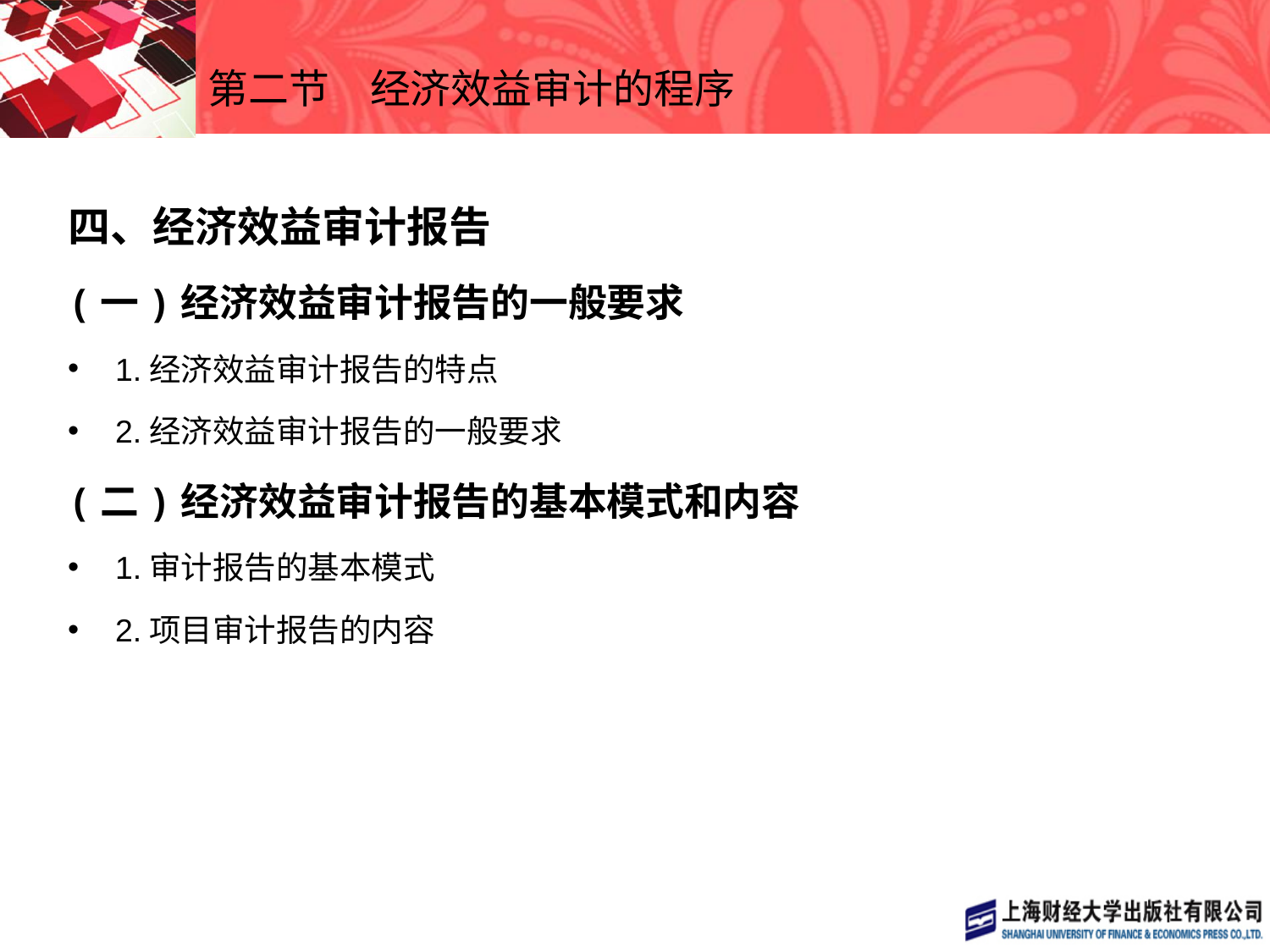

# 第二节　经济效益审计的程序
四、经济效益审计报告
(一)经济效益审计报告的一般要求
1.经济效益审计报告的特点
2.经济效益审计报告的一般要求
(二)经济效益审计报告的基本模式和内容
1.审计报告的基本模式
2.项目审计报告的内容